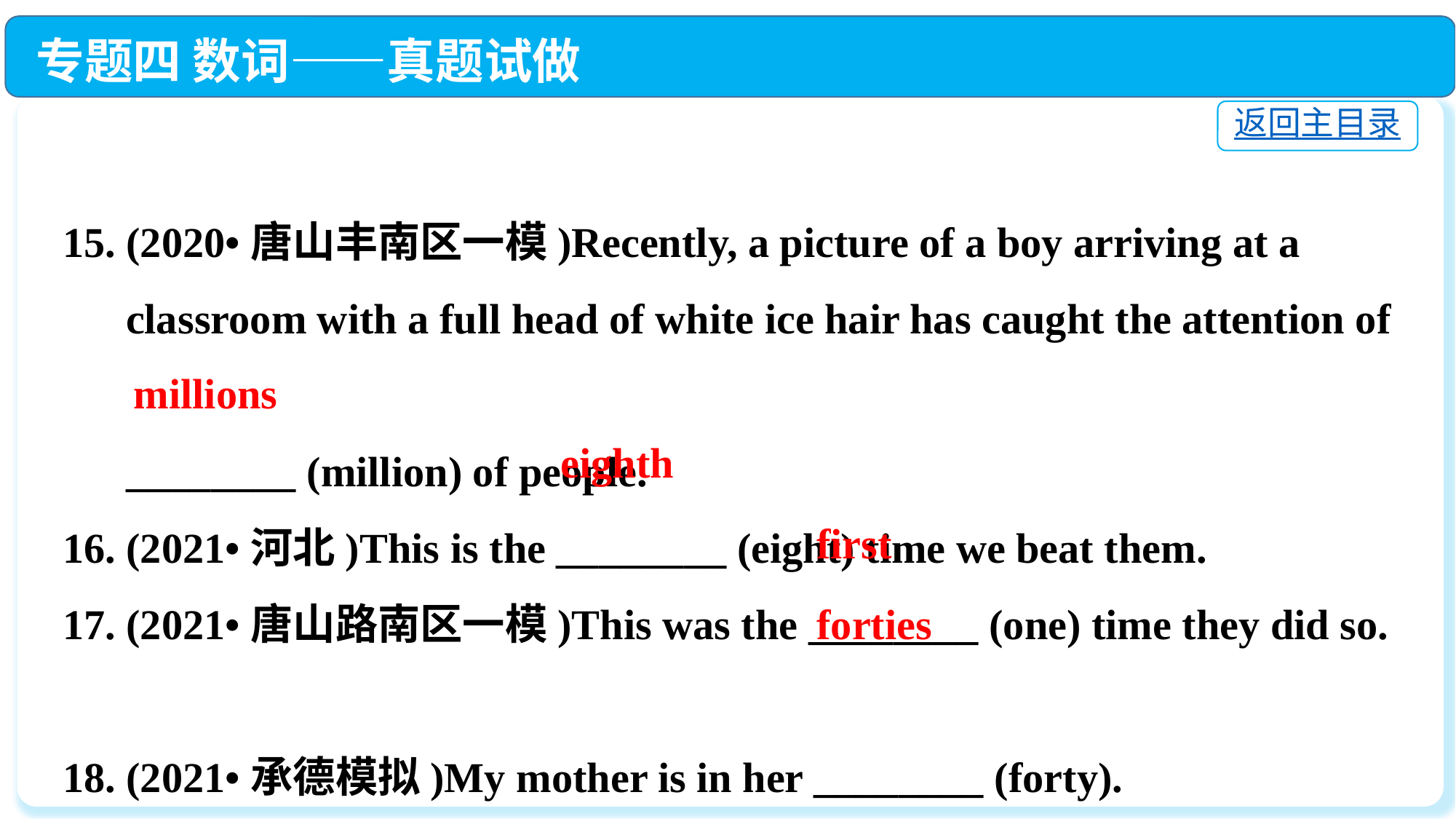

专题四 数词——真题试做

返回主目录
15. (2020•唐山丰南区一模)Recently, a picture of a boy arriving at a
      classroom with a full head of white ice hair has caught the attention of
      ________ (million) of people.
16. (2021•河北)This is the ________ (eight) time we beat them.
17. (2021•唐山路南区一模)This was the ________ (one) time they did so.
18. (2021•承德模拟)My mother is in her ________ (forty).
 millions
eighth
first
forties